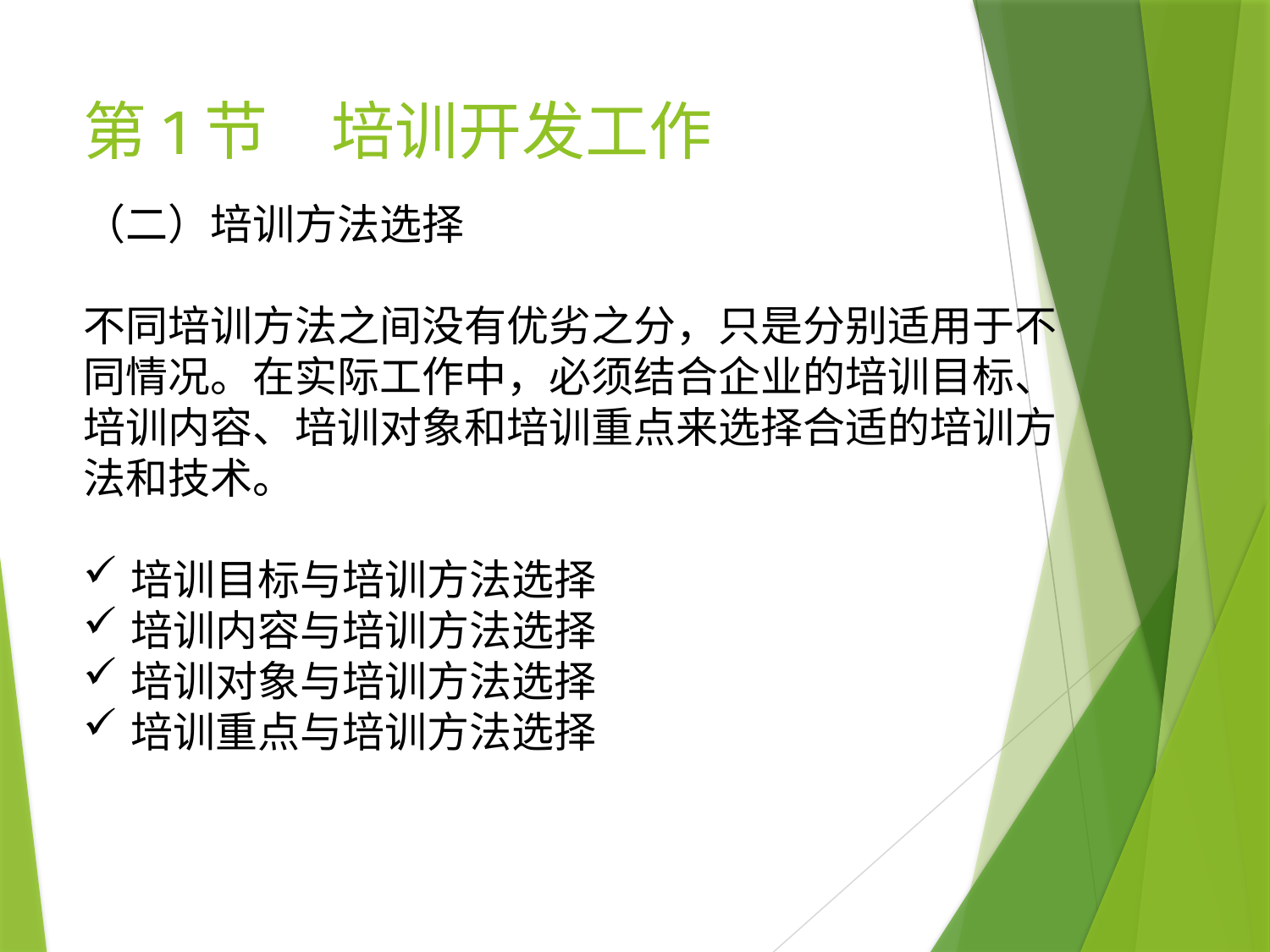

# 第1节　培训开发工作
（二）培训方法选择

不同培训方法之间没有优劣之分，只是分别适用于不同情况。在实际工作中，必须结合企业的培训目标、培训内容、培训对象和培训重点来选择合适的培训方法和技术。

培训目标与培训方法选择
培训内容与培训方法选择
培训对象与培训方法选择
培训重点与培训方法选择